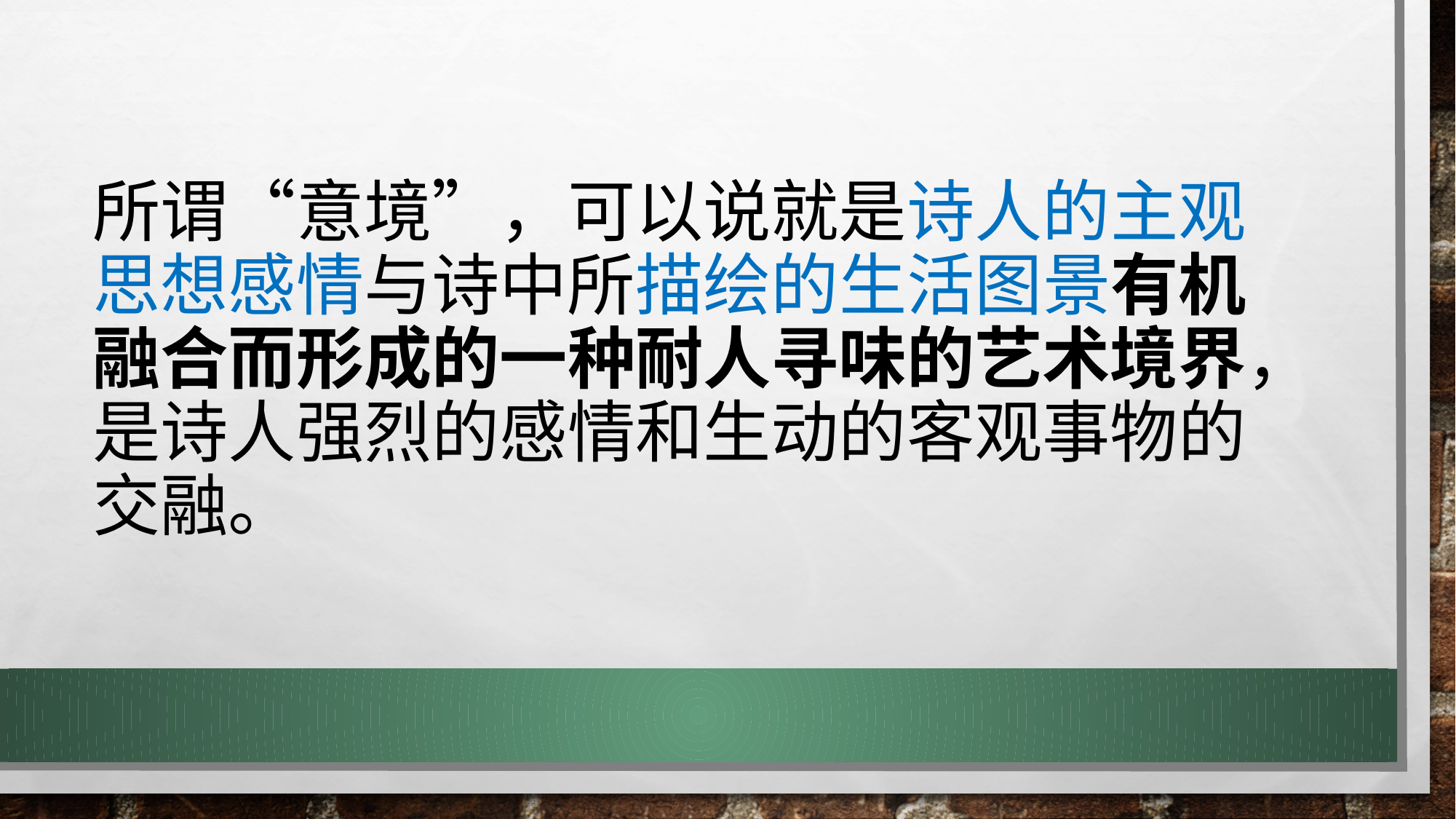

# 所谓“意境”，可以说就是诗人的主观思想感情与诗中所描绘的生活图景有机融合而形成的一种耐人寻味的艺术境界，是诗人强烈的感情和生动的客观事物的交融。